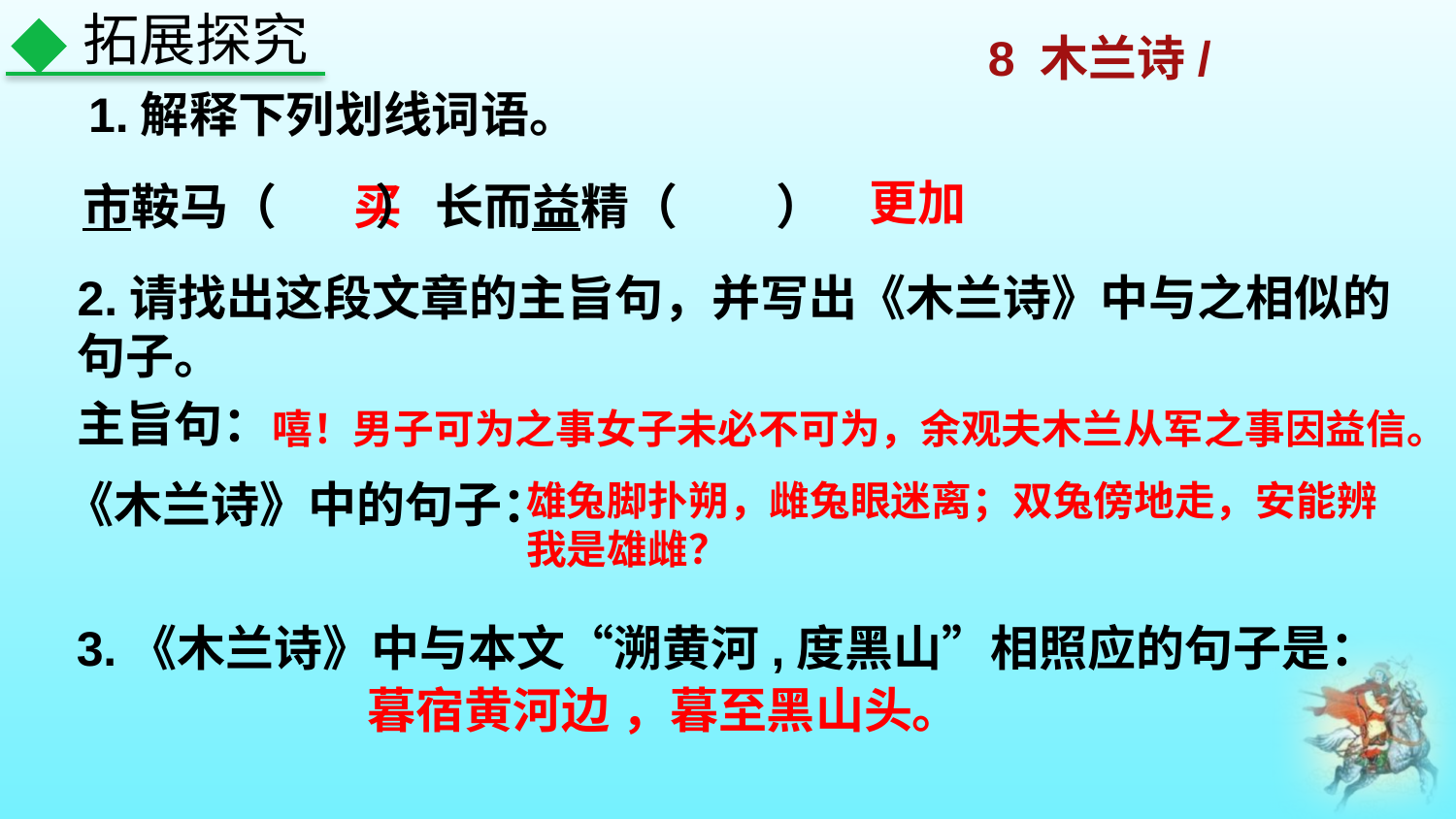

拓展探究

1.解释下列划线词语。
更加
市鞍马（         ） 长而益精（         ）
买
2.请找出这段文章的主旨句，并写出《木兰诗》中与之相似的句子。
主旨句：
嘻！男子可为之事女子未必不可为，余观夫木兰从军之事因益信。
《木兰诗》中的句子：
雄兔脚扑朔，雌兔眼迷离；双兔傍地走，安能辨我是雄雌？
3.《木兰诗》中与本文“溯黄河,度黑山”相照应的句子是：
暮宿黄河边 ，暮至黑山头。